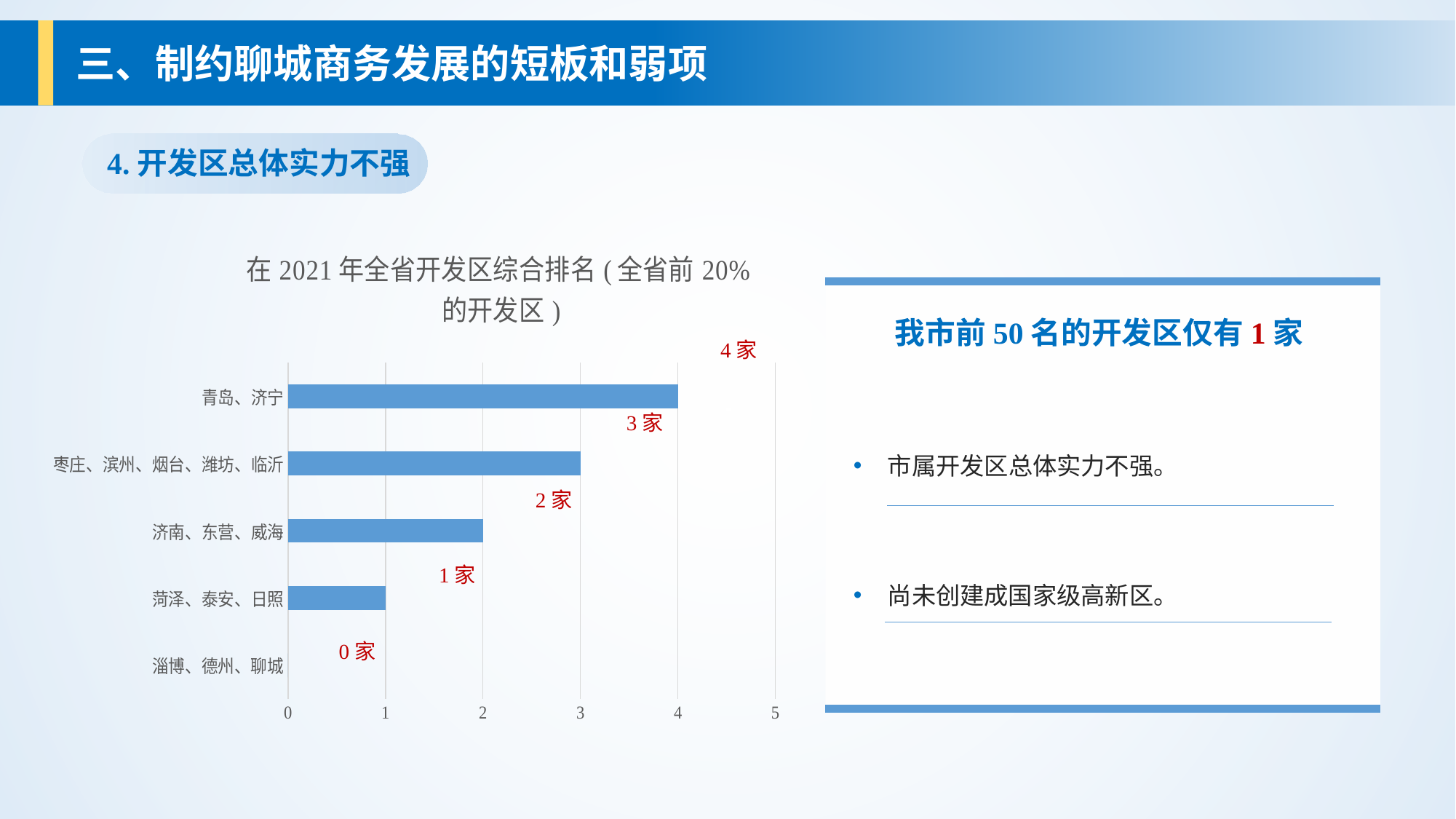

三、制约聊城商务发展的短板和弱项

4.开发区总体实力不强

### Chart: 在2021年全省开发区综合排名(全省前20%的开发区)

| Category | 系列 1 |
|---|---|
| 淄博、德州、聊城 | 0.0 |
| 菏泽、泰安、日照 | 1.0 |
| 济南、东营、威海 | 2.0 |
| 枣庄、滨州、烟台、潍坊、临沂 | 3.0 |
| 青岛、济宁 | 4.0 |
4家
3家
2家
1家
0家

我市前50名的开发区仅有1家
市属开发区总体实力不强。
尚未创建成国家级高新区。